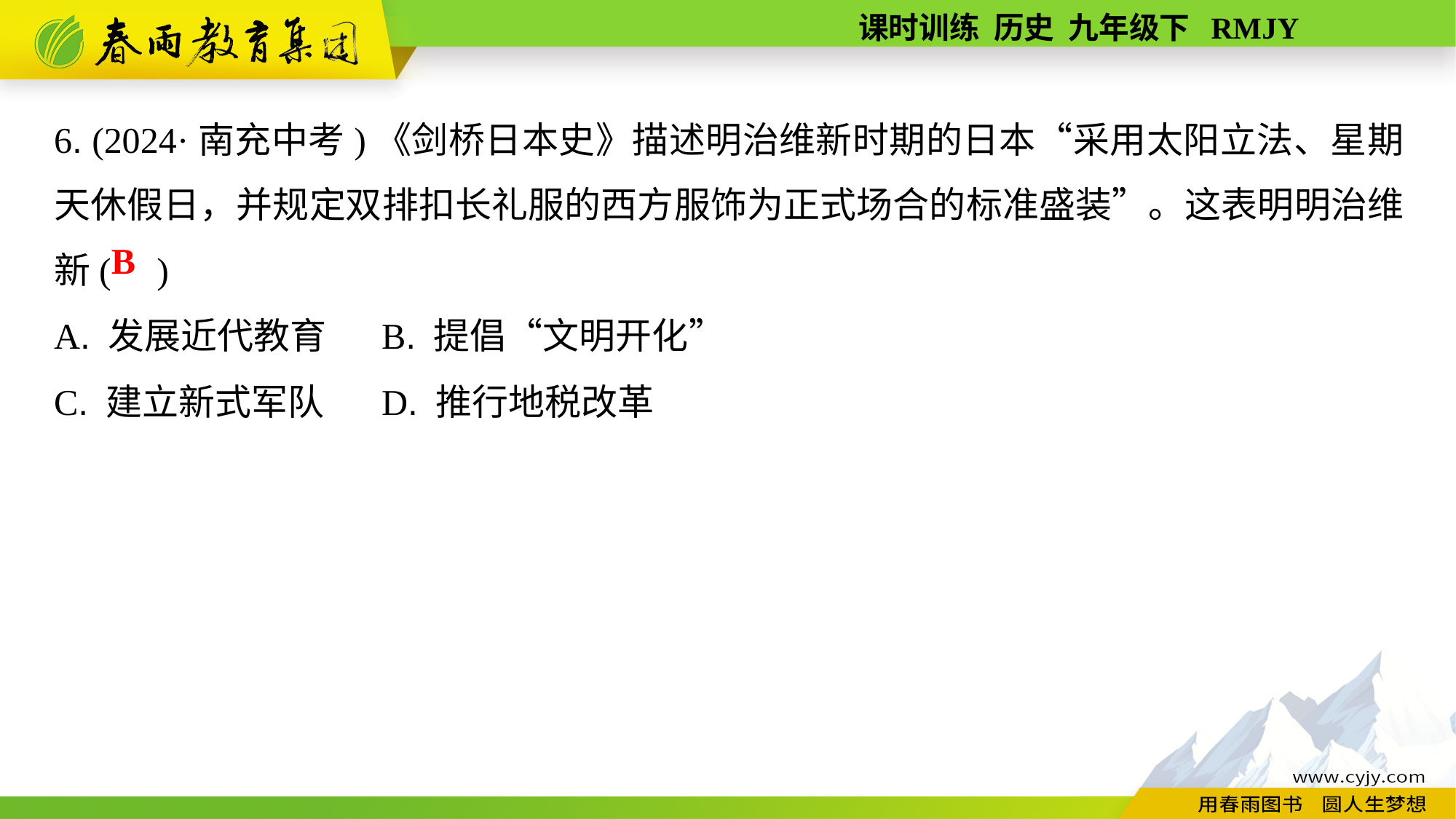

6. (2024·南充中考)《剑桥日本史》描述明治维新时期的日本“采用太阳立法、星期天休假日，并规定双排扣长礼服的西方服饰为正式场合的标准盛装”。这表明明治维新(     )
A. 发展近代教育	B. 提倡“文明开化”
C. 建立新式军队	D. 推行地税改革
B